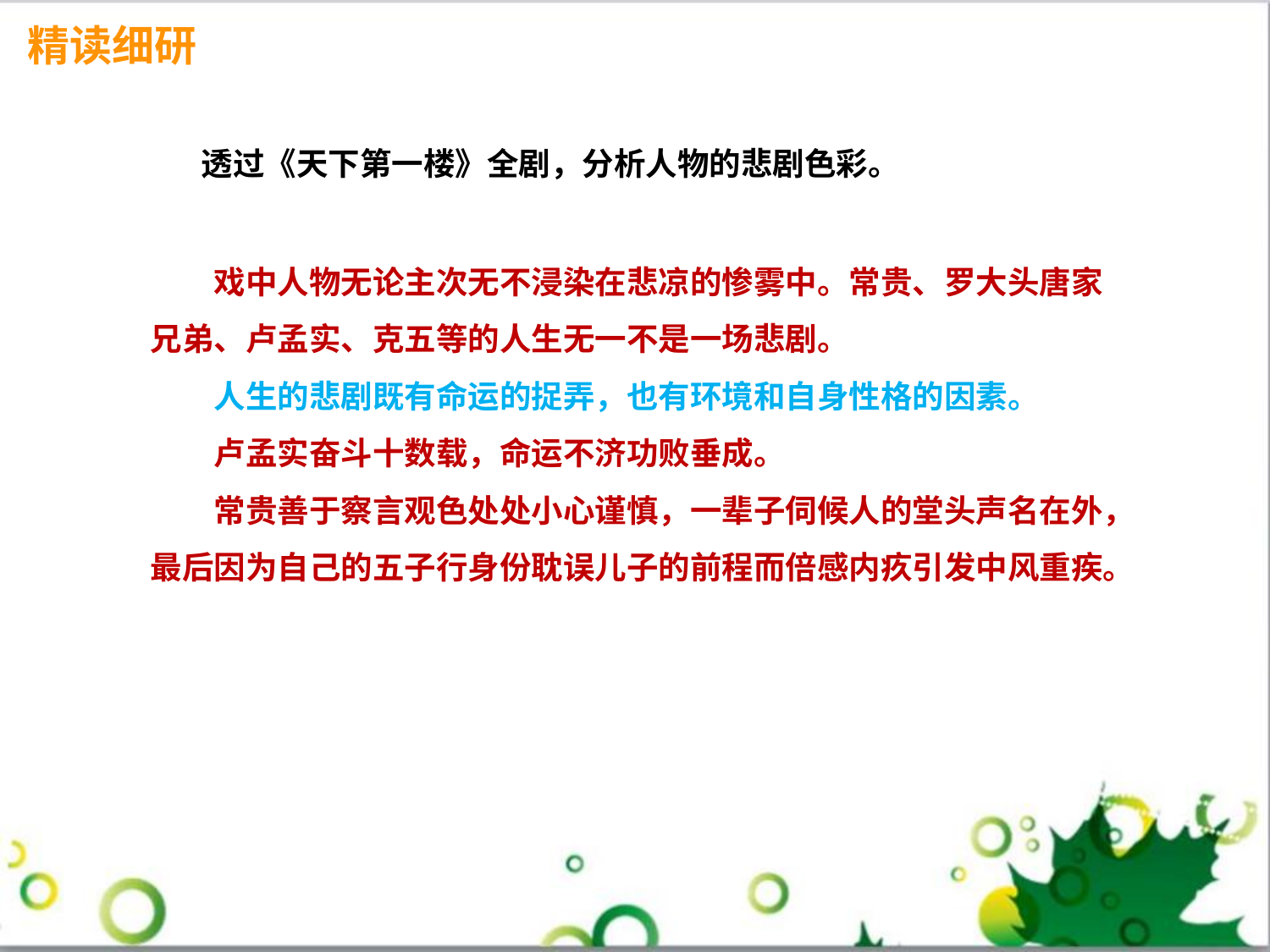

精读细研
    透过《天下第一楼》全剧，分析人物的悲剧色彩。
戏中人物无论主次无不浸染在悲凉的惨雾中。常贵、罗大头唐家兄弟、卢孟实、克五等的人生无一不是一场悲剧。
人生的悲剧既有命运的捉弄，也有环境和自身性格的因素。
卢孟实奋斗十数载，命运不济功败垂成。
常贵善于察言观色处处小心谨慎，一辈子伺候人的堂头声名在外，最后因为自己的五子行身份耽误儿子的前程而倍感内疚引发中风重疾。